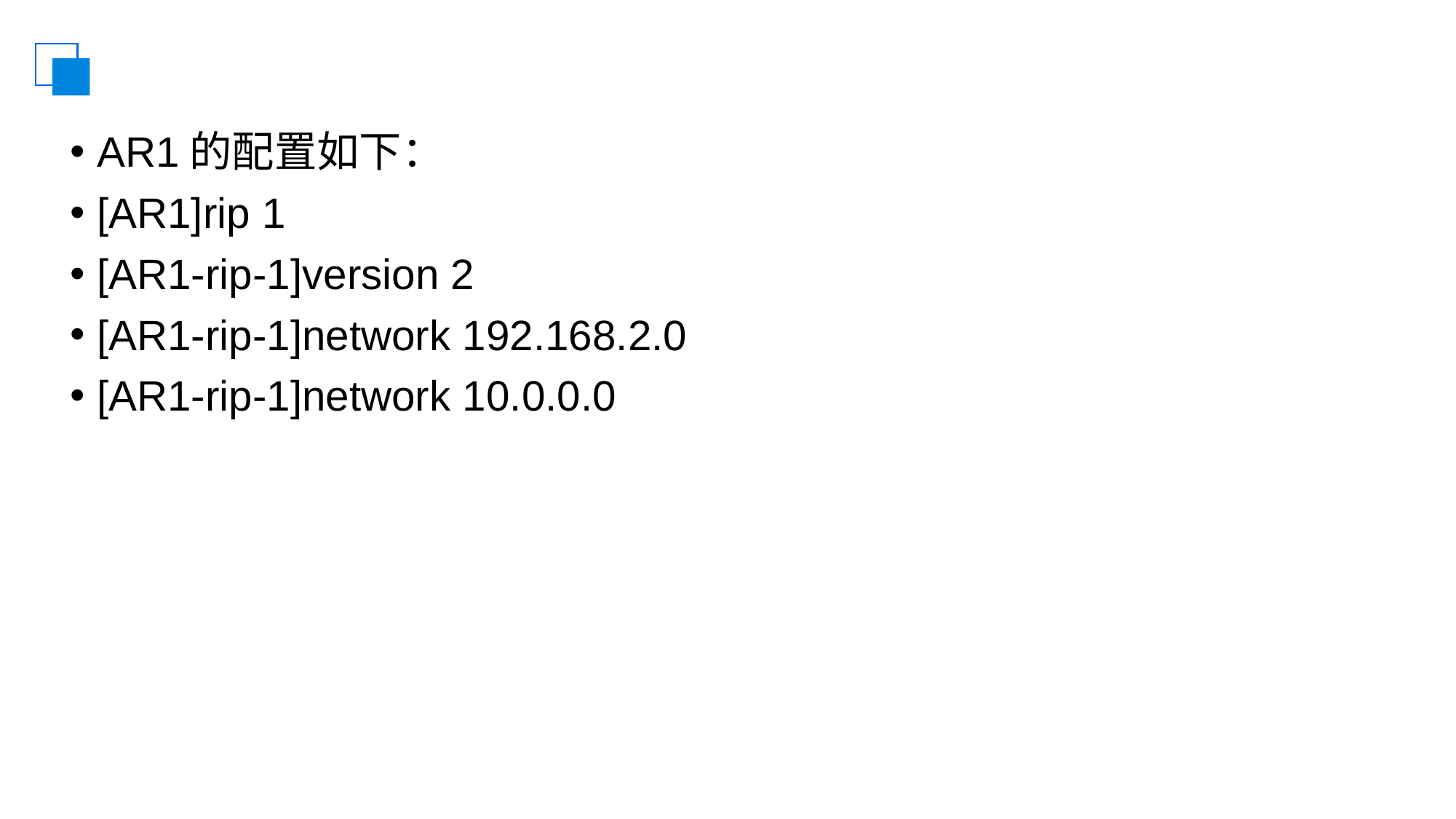

#
AR1的配置如下：
[AR1]rip 1
[AR1-rip-1]version 2
[AR1-rip-1]network 192.168.2.0
[AR1-rip-1]network 10.0.0.0